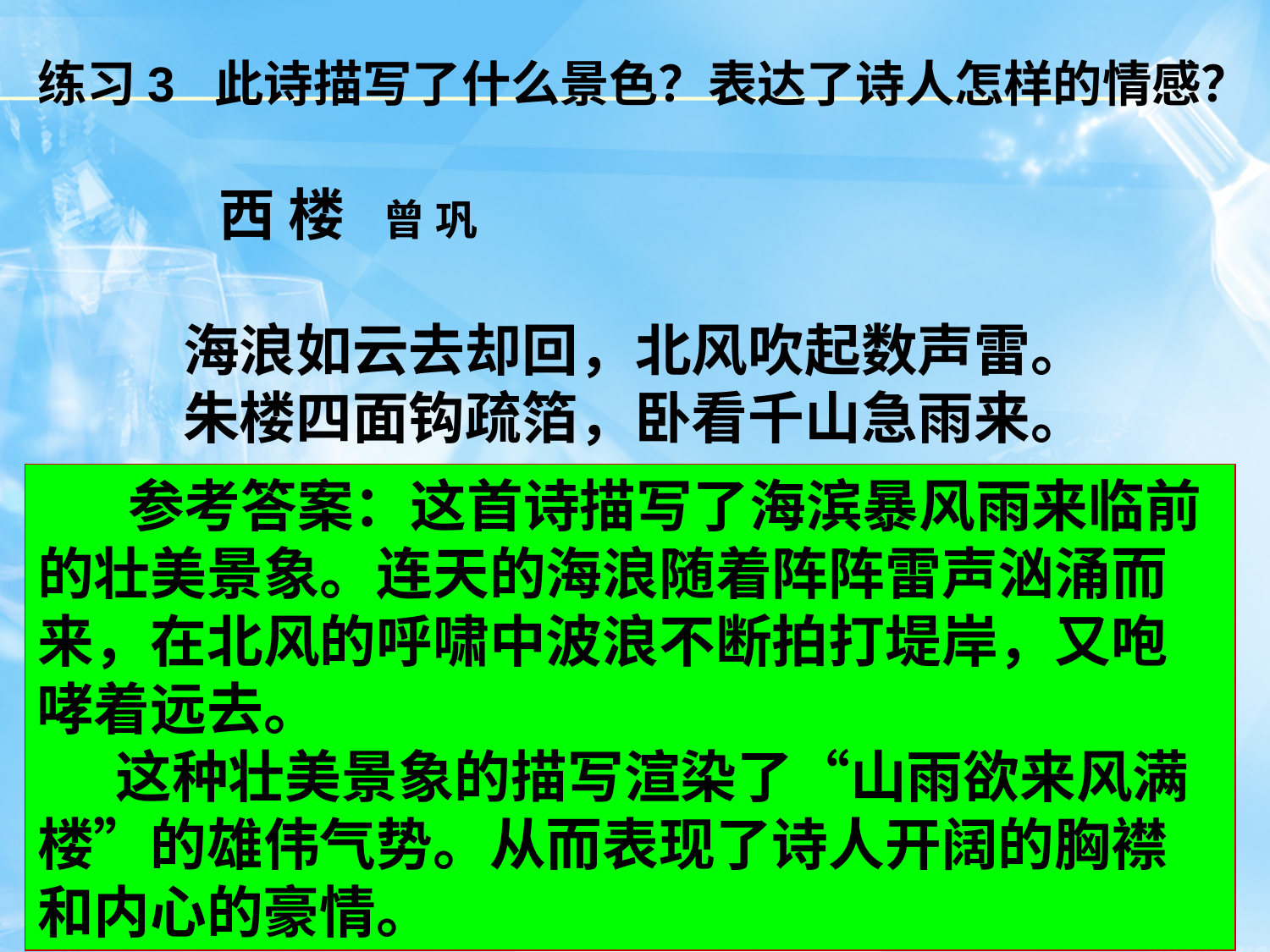

练习3  此诗描写了什么景色？表达了诗人怎样的情感？
             西 楼   曾 巩

海浪如云去却回，北风吹起数声雷。
朱楼四面钩疏箔，卧看千山急雨来。
　　注：钩疏箔：把帘子挂起
       参考答案：这首诗描写了海滨暴风雨来临前的壮美景象。连天的海浪随着阵阵雷声汹涌而来，在北风的呼啸中波浪不断拍打堤岸，又咆哮着远去。
     这种壮美景象的描写渲染了“山雨欲来风满楼”的雄伟气势。从而表现了诗人开阔的胸襟和内心的豪情。